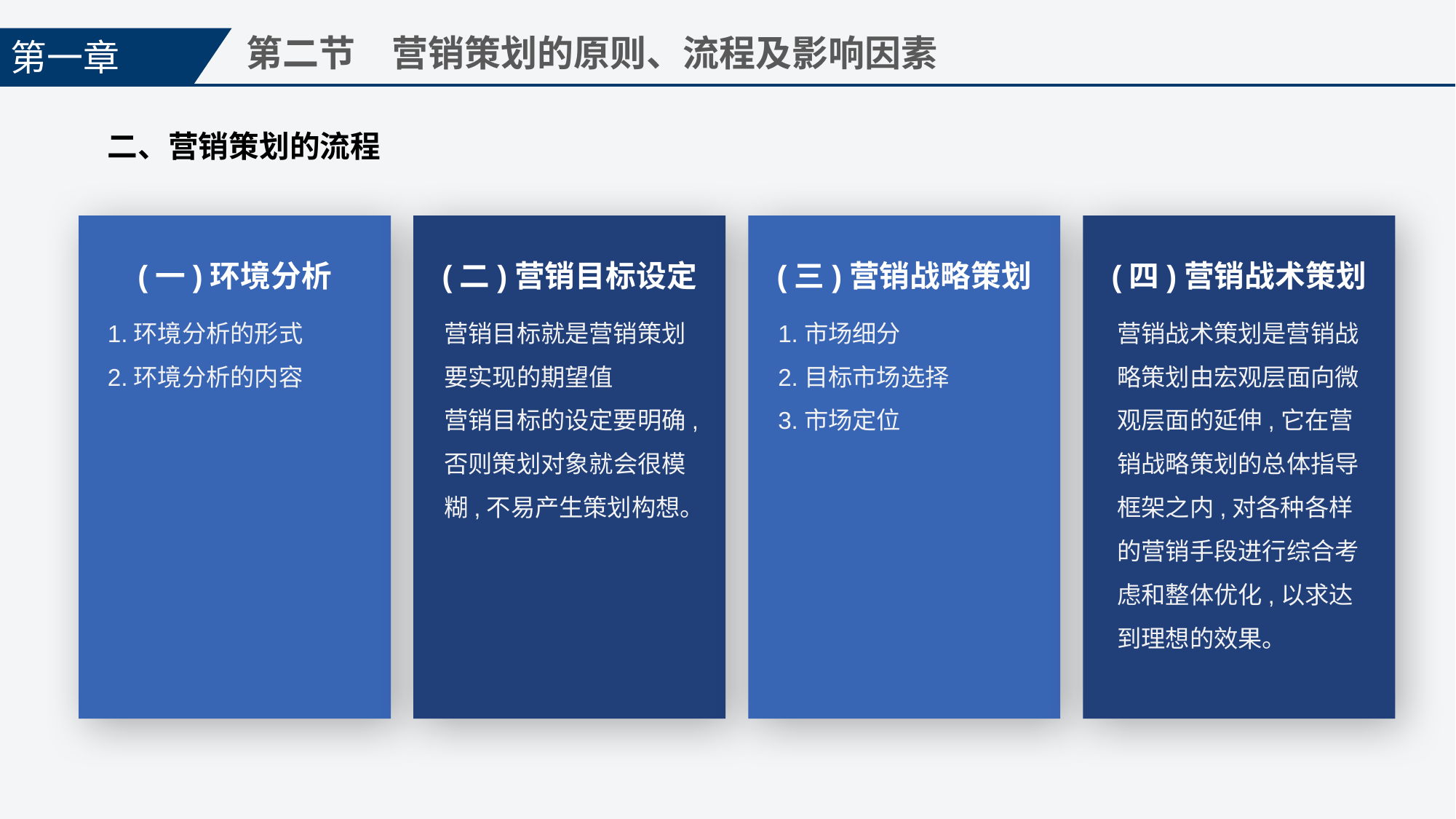

第一章
第二节　营销策划的原则、流程及影响因素
二、营销策划的流程

(一)环境分析
(二)营销目标设定
(三)营销战略策划
(四)营销战术策划
1.环境分析的形式
2.环境分析的内容

营销目标就是营销策划要实现的期望值
营销目标的设定要明确,否则策划对象就会很模糊,不易产生策划构想。
1.市场细分
2.目标市场选择
3.市场定位
营销战术策划是营销战略策划由宏观层面向微观层面的延伸,它在营销战略策划的总体指导框架之内,对各种各样的营销手段进行综合考虑和整体优化,以求达到理想的效果。